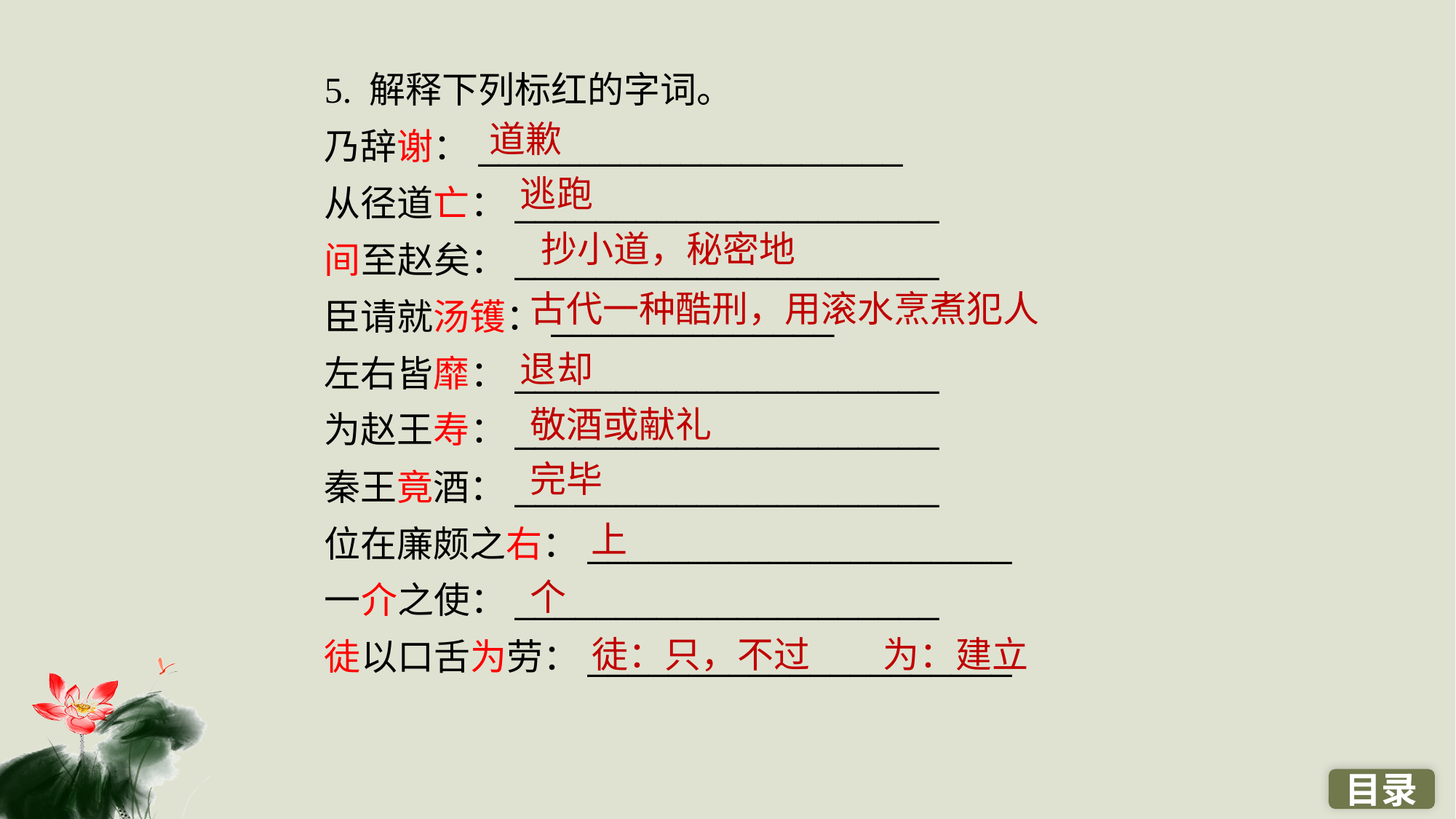

5. 解释下列标红的字词。
乃辞谢：_____________________
从径道亡：_____________________
间至赵矣：_____________________
臣请就汤镬：______________
左右皆靡：_____________________
为赵王寿：_____________________
秦王竟酒：_____________________
位在廉颇之右：_____________________
一介之使：_____________________
徒以口舌为劳：_____________________
道歉
逃跑
抄小道，秘密地
古代一种酷刑，用滚水烹煮犯人
退却
敬酒或献礼
完毕
上
个
徒：只，不过　　为：建立